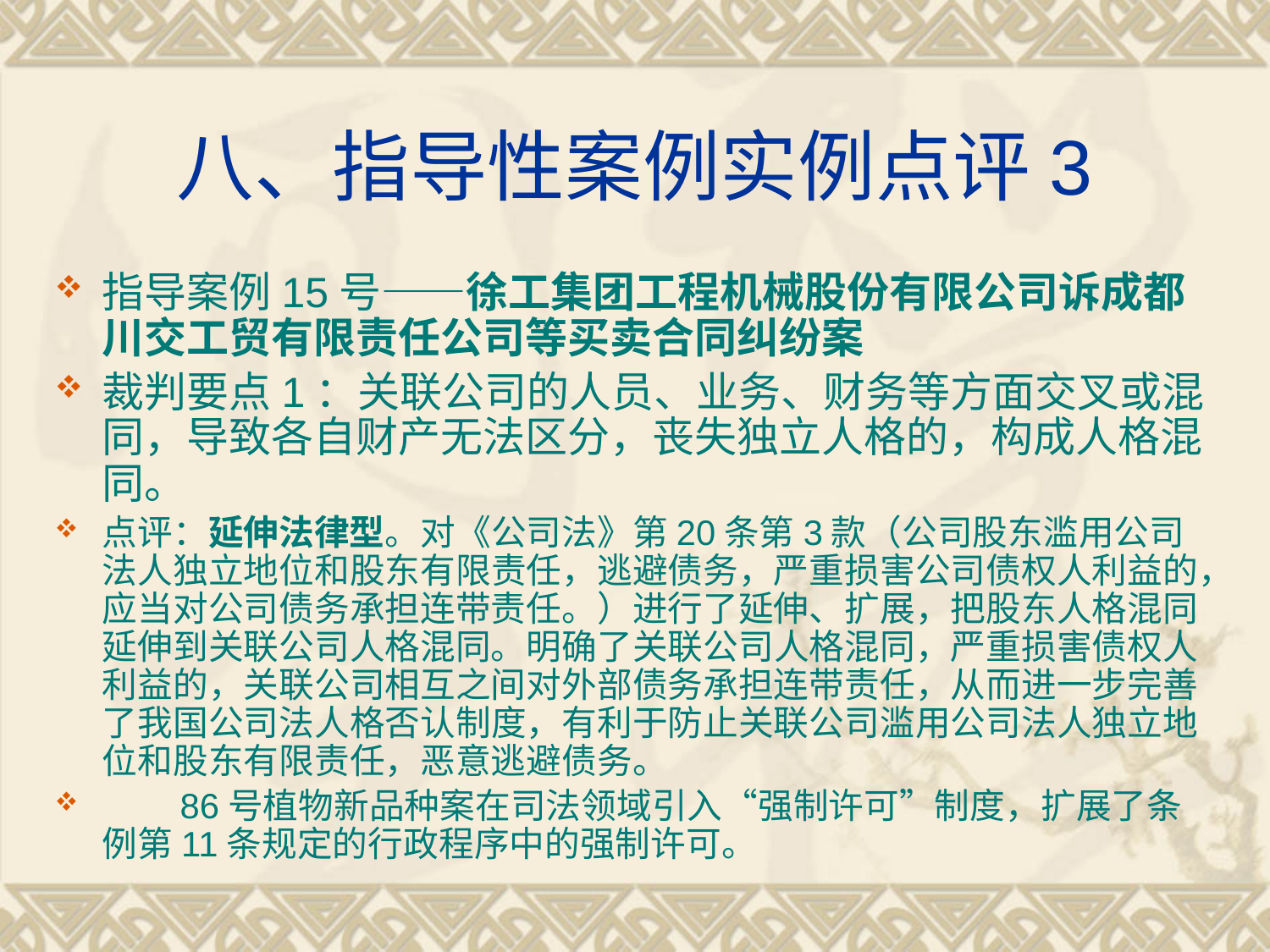

# 八、指导性案例实例点评3
指导案例15号——徐工集团工程机械股份有限公司诉成都川交工贸有限责任公司等买卖合同纠纷案
裁判要点1：关联公司的人员、业务、财务等方面交叉或混同，导致各自财产无法区分，丧失独立人格的，构成人格混同。
点评：延伸法律型。对《公司法》第20条第3款（公司股东滥用公司法人独立地位和股东有限责任，逃避债务，严重损害公司债权人利益的，应当对公司债务承担连带责任。）进行了延伸、扩展，把股东人格混同延伸到关联公司人格混同。明确了关联公司人格混同，严重损害债权人利益的，关联公司相互之间对外部债务承担连带责任，从而进一步完善了我国公司法人格否认制度，有利于防止关联公司滥用公司法人独立地位和股东有限责任，恶意逃避债务。
        86号植物新品种案在司法领域引入“强制许可”制度，扩展了条例第11条规定的行政程序中的强制许可。